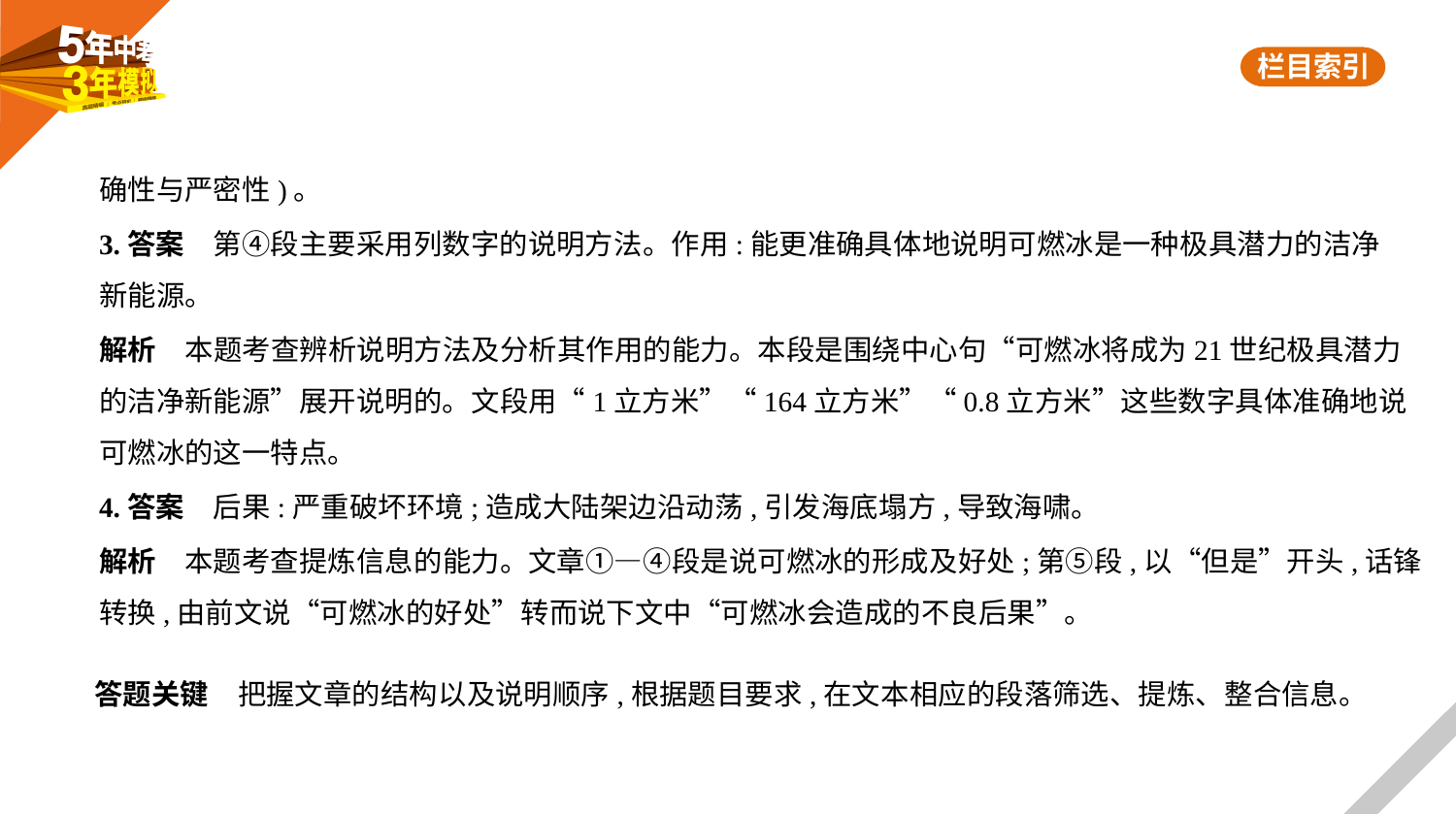

确性与严密性)。
3.答案　第④段主要采用列数字的说明方法。作用:能更准确具体地说明可燃冰是一种极具潜力的洁净
新能源。
解析　本题考查辨析说明方法及分析其作用的能力。本段是围绕中心句“可燃冰将成为21世纪极具潜力
的洁净新能源”展开说明的。文段用“1立方米”“164立方米”“0.8立方米”这些数字具体准确地说
可燃冰的这一特点。
4.答案　后果:严重破坏环境;造成大陆架边沿动荡,引发海底塌方,导致海啸。
解析　本题考查提炼信息的能力。文章①—④段是说可燃冰的形成及好处;第⑤段,以“但是”开头,话锋
转换,由前文说“可燃冰的好处”转而说下文中“可燃冰会造成的不良后果”。
答题关键　把握文章的结构以及说明顺序,根据题目要求,在文本相应的段落筛选、提炼、整合信息。